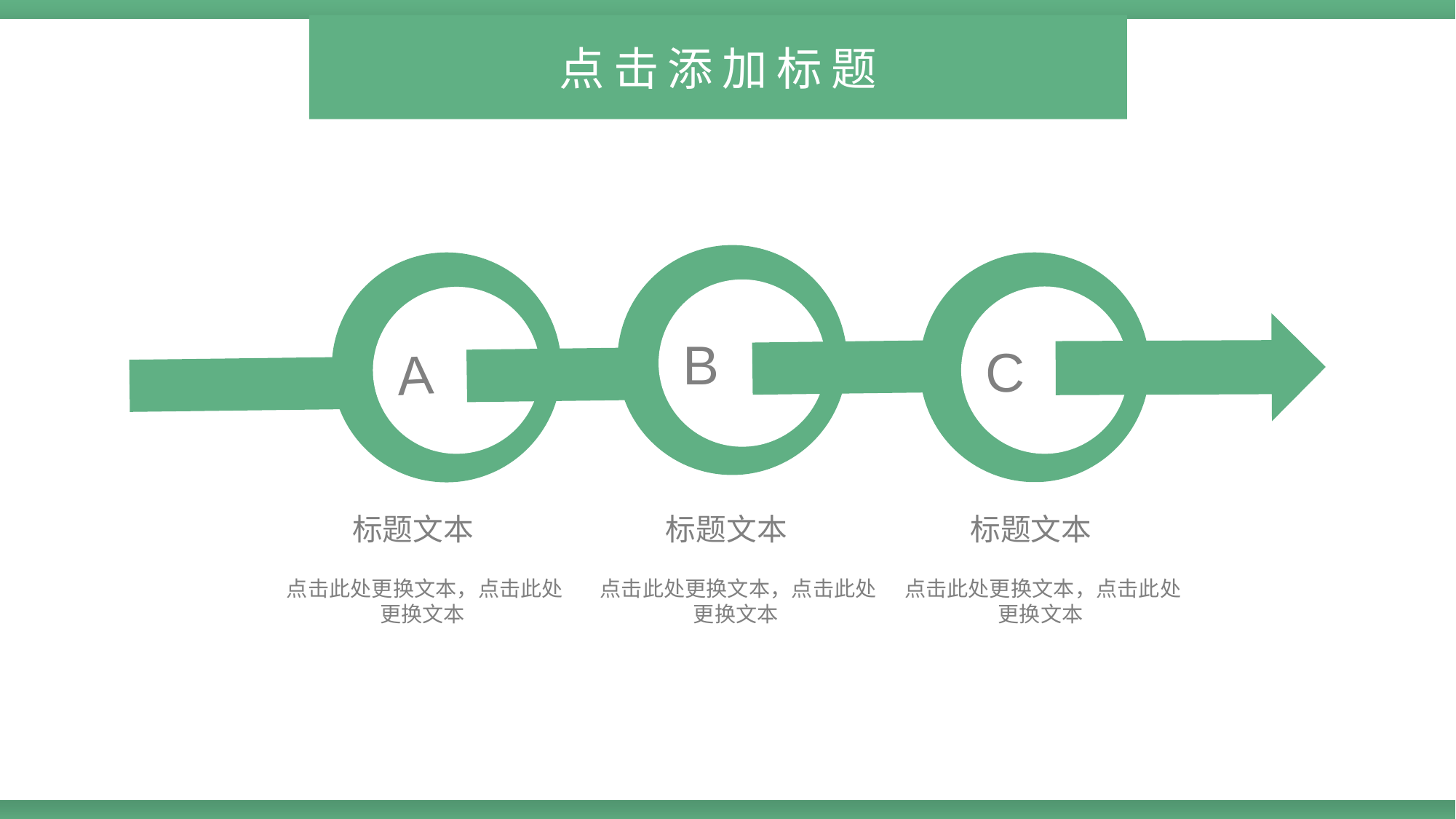

点击添加标题

B
C
A

标题文本
标题文本
标题文本
点击此处更换文本，点击此处更换文本
点击此处更换文本，点击此处更换文本
点击此处更换文本，点击此处更换文本